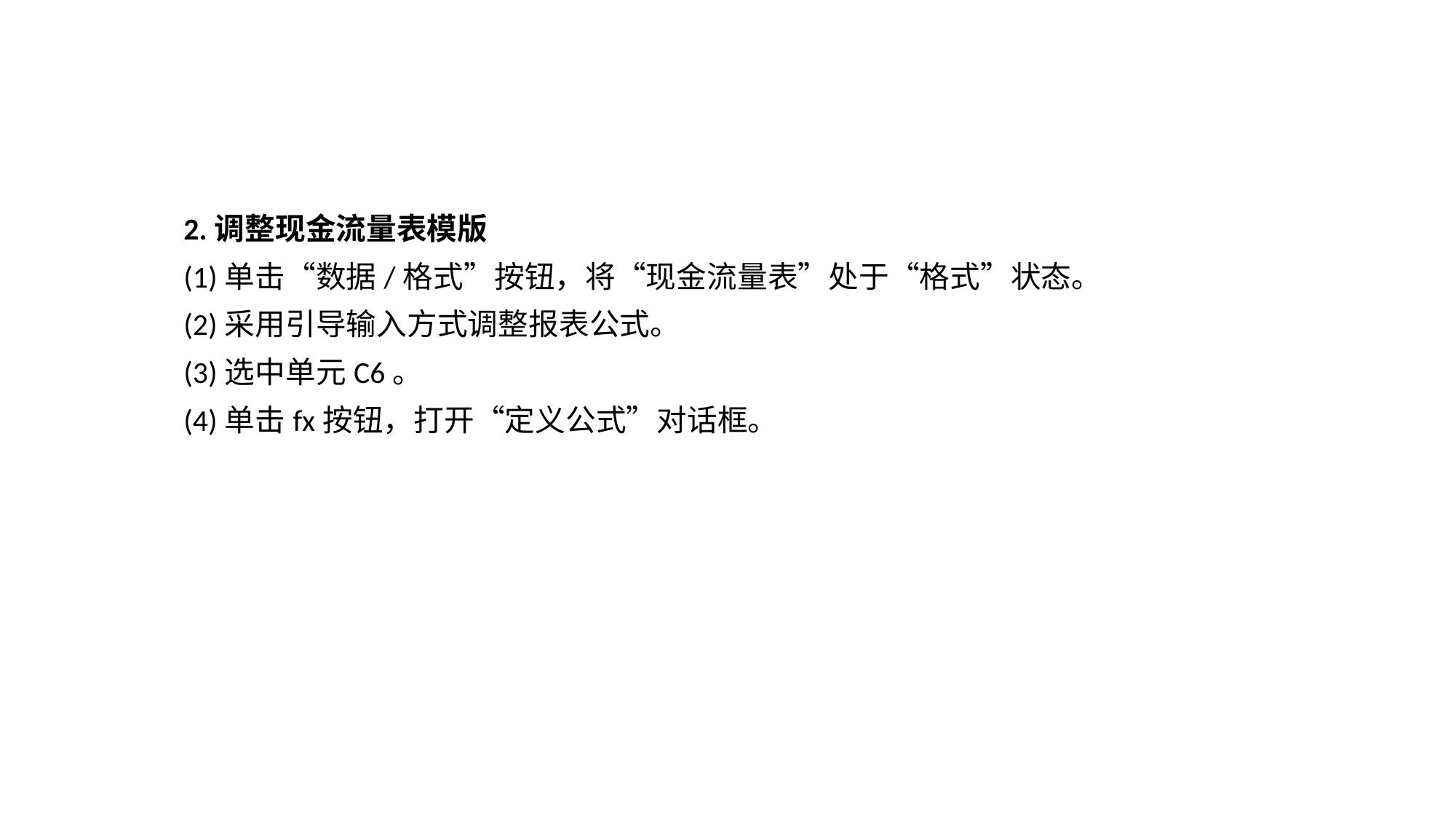

2.调整现金流量表模版
(1)单击“数据/格式”按钮，将“现金流量表”处于“格式”状态。
(2)采用引导输入方式调整报表公式。
(3)选中单元C6。
(4)单击fx按钮，打开“定义公式”对话框。